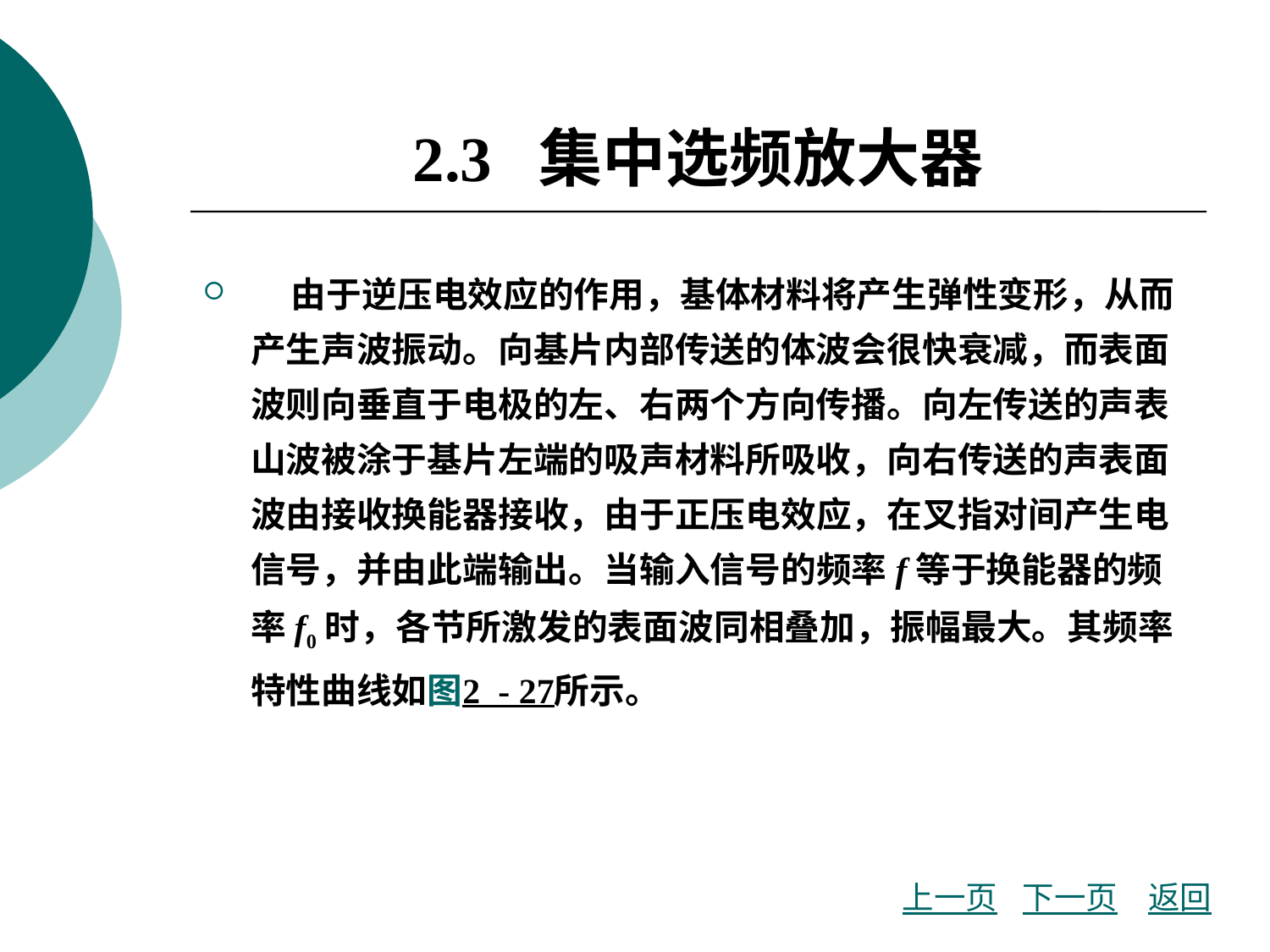

# 2.3  集中选频放大器
    由于逆压电效应的作用，基体材料将产生弹性变形，从而产生声波振动。向基片内部传送的体波会很快衰减，而表面波则向垂直于电极的左、右两个方向传播。向左传送的声表山波被涂于基片左端的吸声材料所吸收，向右传送的声表面波由接收换能器接收，由于正压电效应，在叉指对间产生电信号，并由此端输出。当输入信号的频率f等于换能器的频率f0时，各节所激发的表面波同相叠加，振幅最大。其频率特性曲线如图2  - 27所示。
上一页
下一页
返回